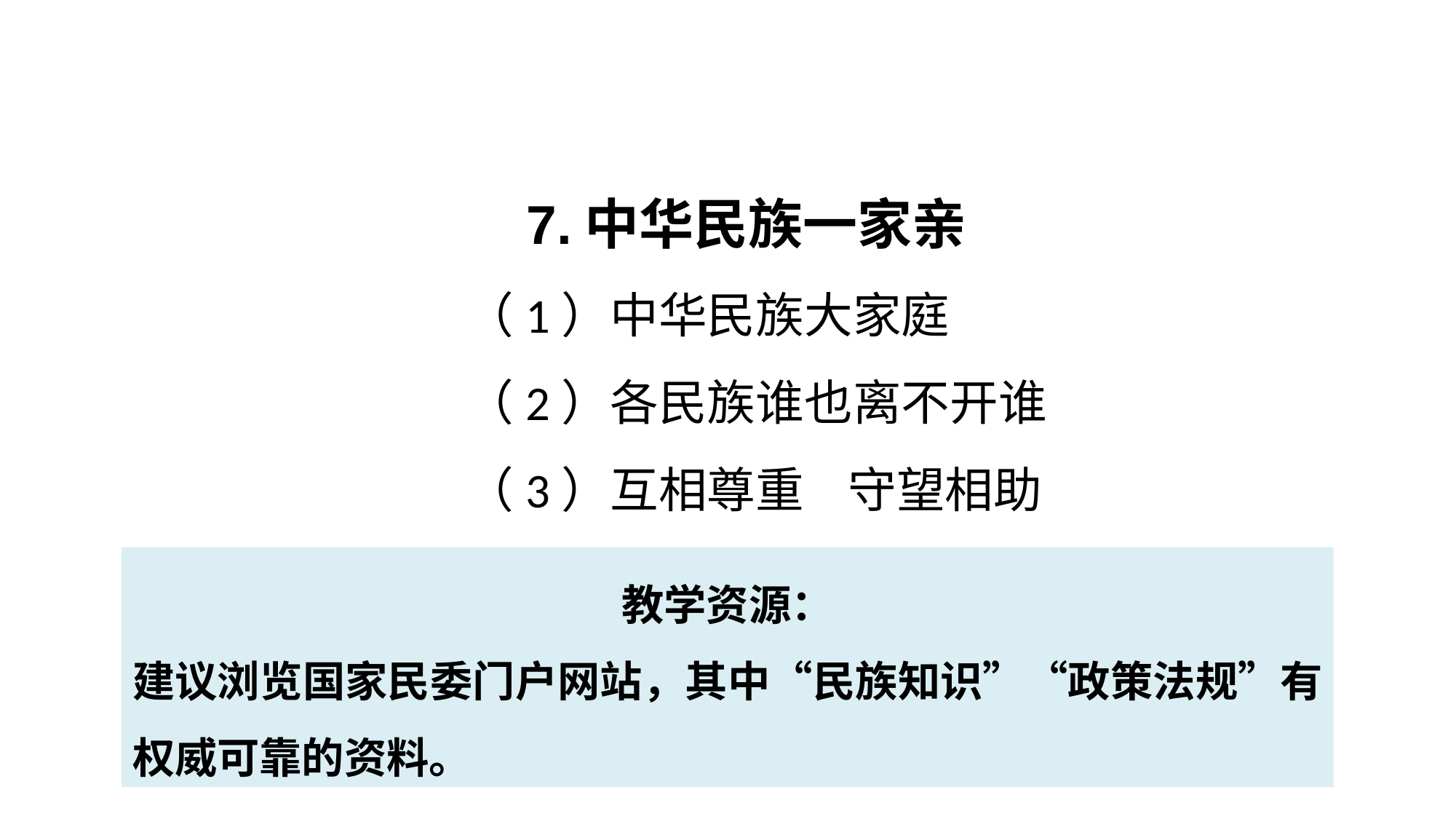

7.中华民族一家亲
        （1）中华民族大家庭
        （2）各民族谁也离不开谁
        （3）互相尊重    守望相助
教学资源：
建议浏览国家民委门户网站，其中“民族知识”“政策法规”有权威可靠的资料。